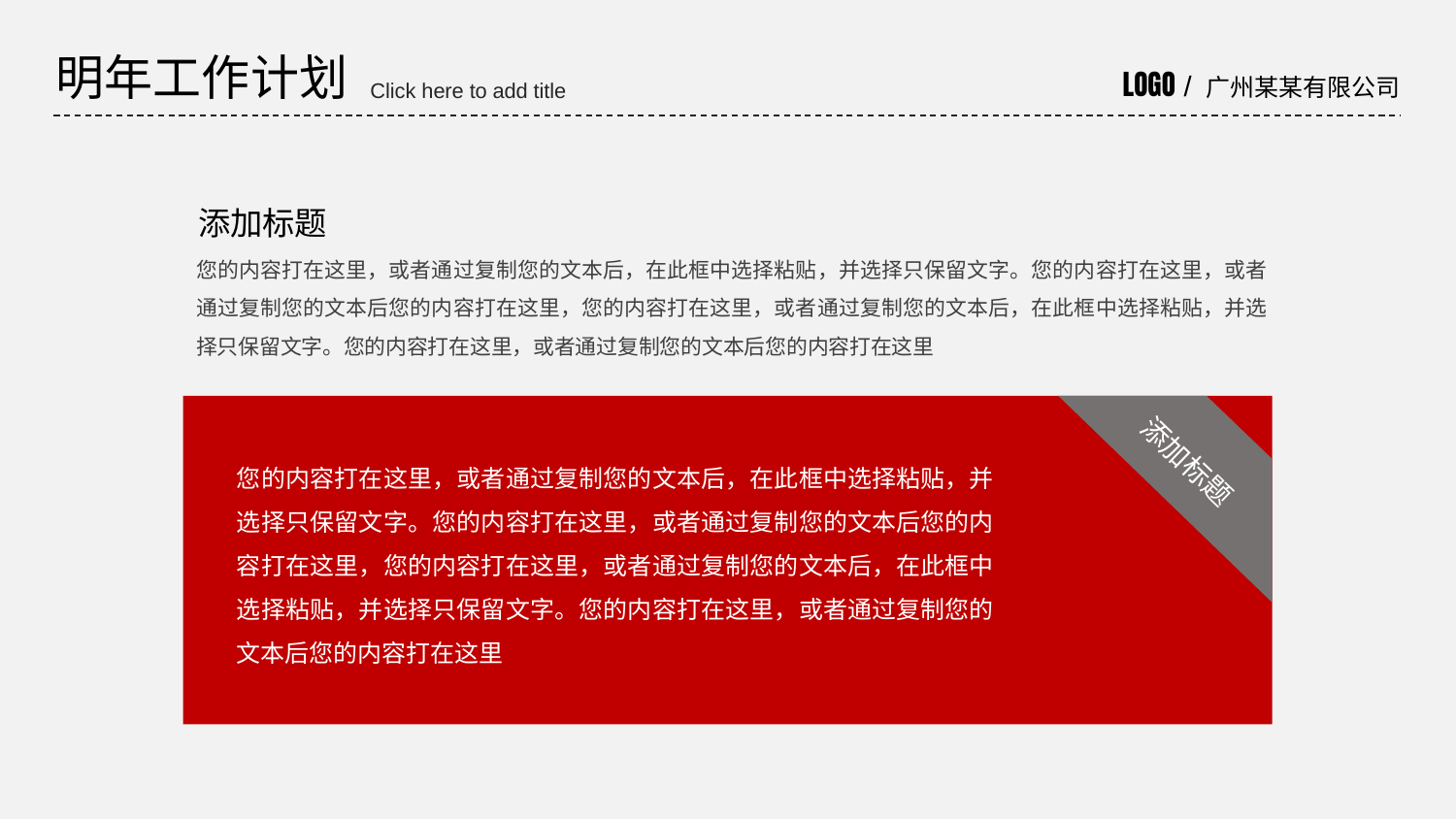

明年工作计划
LOGO / 广州某某有限公司
Click here to add title
添加标题
您的内容打在这里，或者通过复制您的文本后，在此框中选择粘贴，并选择只保留文字。您的内容打在这里，或者通过复制您的文本后您的内容打在这里，您的内容打在这里，或者通过复制您的文本后，在此框中选择粘贴，并选择只保留文字。您的内容打在这里，或者通过复制您的文本后您的内容打在这里

添加标题
您的内容打在这里，或者通过复制您的文本后，在此框中选择粘贴，并选择只保留文字。您的内容打在这里，或者通过复制您的文本后您的内容打在这里，您的内容打在这里，或者通过复制您的文本后，在此框中选择粘贴，并选择只保留文字。您的内容打在这里，或者通过复制您的文本后您的内容打在这里